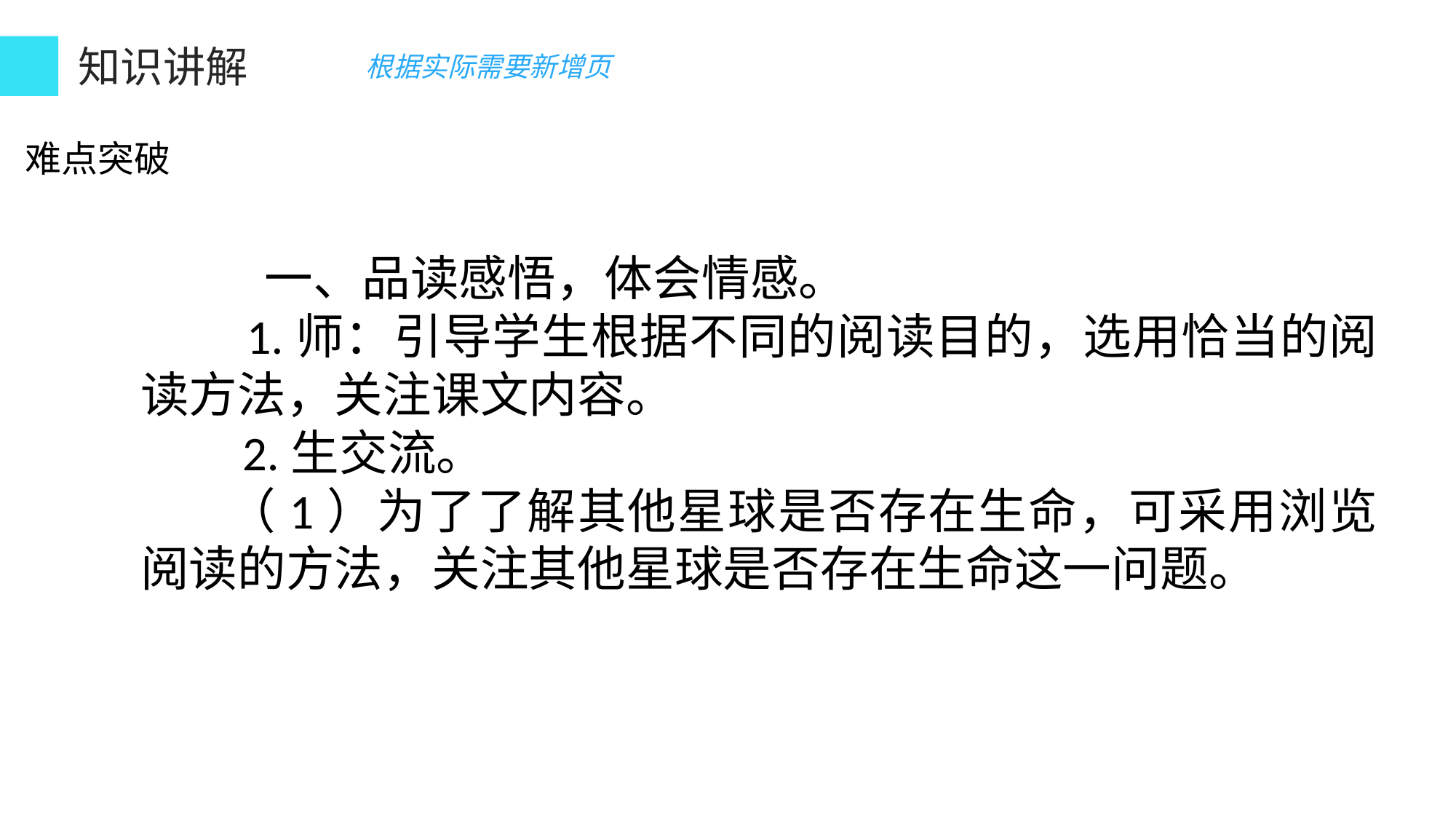

活动与探究（温馨提示：规范操作、注意安全）

知识讲解

根据实际需要新增页
难点突破
       一、品读感悟，体会情感。
      1.师：引导学生根据不同的阅读目的，选用恰当的阅读方法，关注课文内容。
      2.生交流。
   （1）为了了解其他星球是否存在生命，可采用浏览阅读的方法，关注其他星球是否存在生命这一问题。